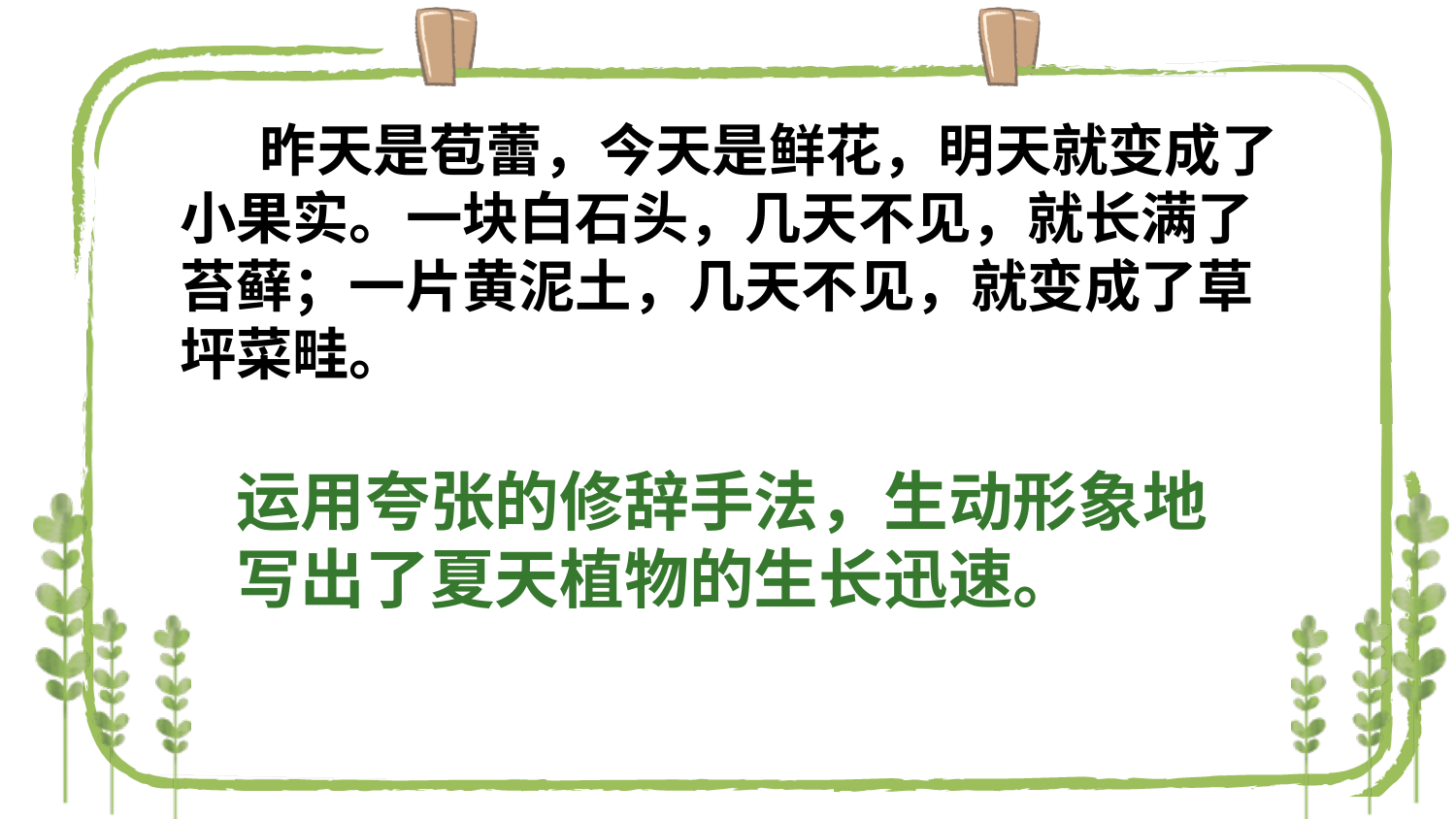

昨天是苞蕾，今天是鲜花，明天就变成了小果实。一块白石头，几天不见，就长满了苔藓；一片黄泥土，几天不见，就变成了草坪菜畦。
运用夸张的修辞手法，生动形象地写出了夏天植物的生长迅速。